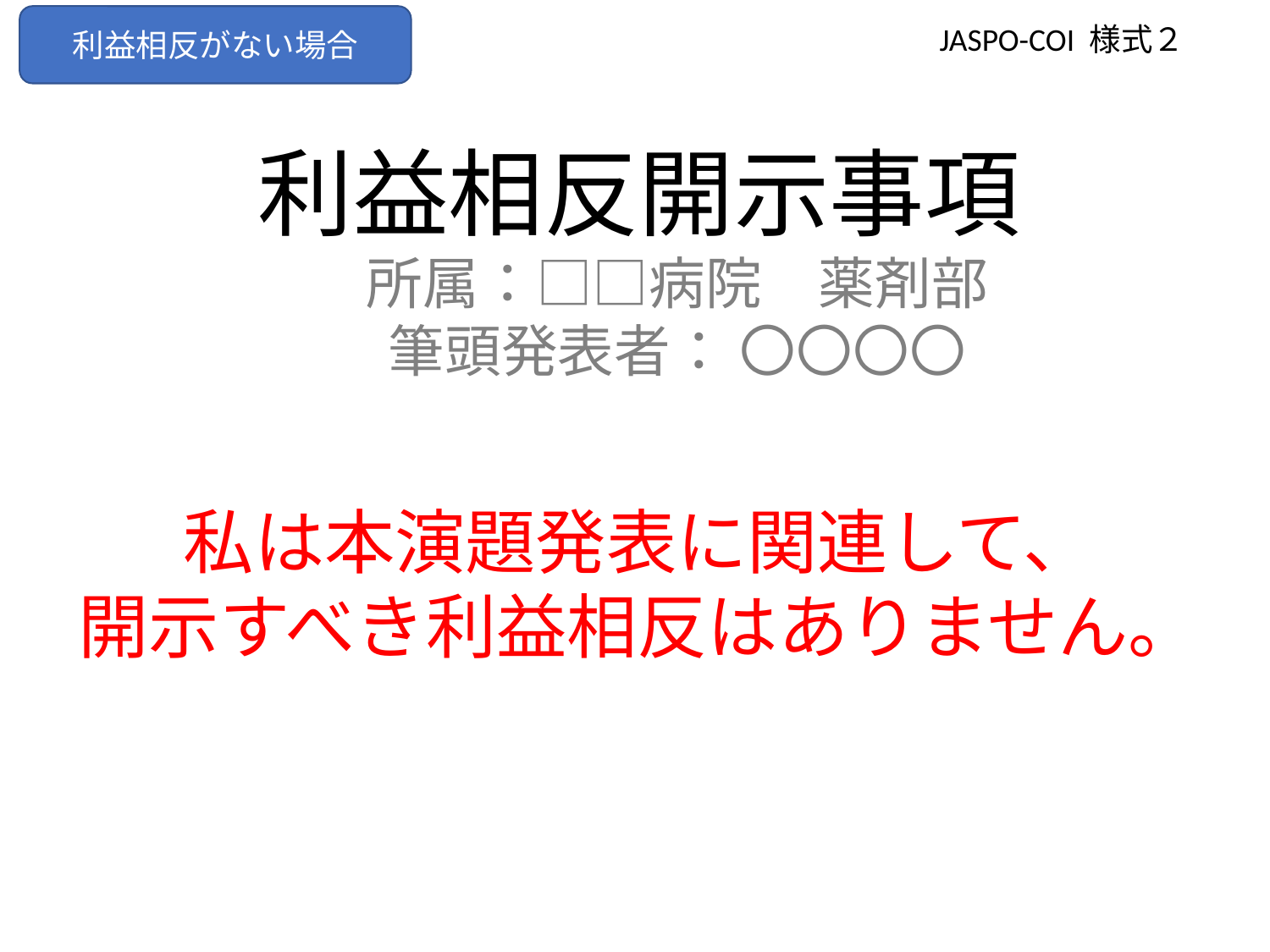

利益相反がない場合
JASPO-COI 様式２
# 利益相反開示事項
所属：□□病院　薬剤部
筆頭発表者： 〇〇〇〇
私は本演題発表に関連して、
開示すべき利益相反はありません。